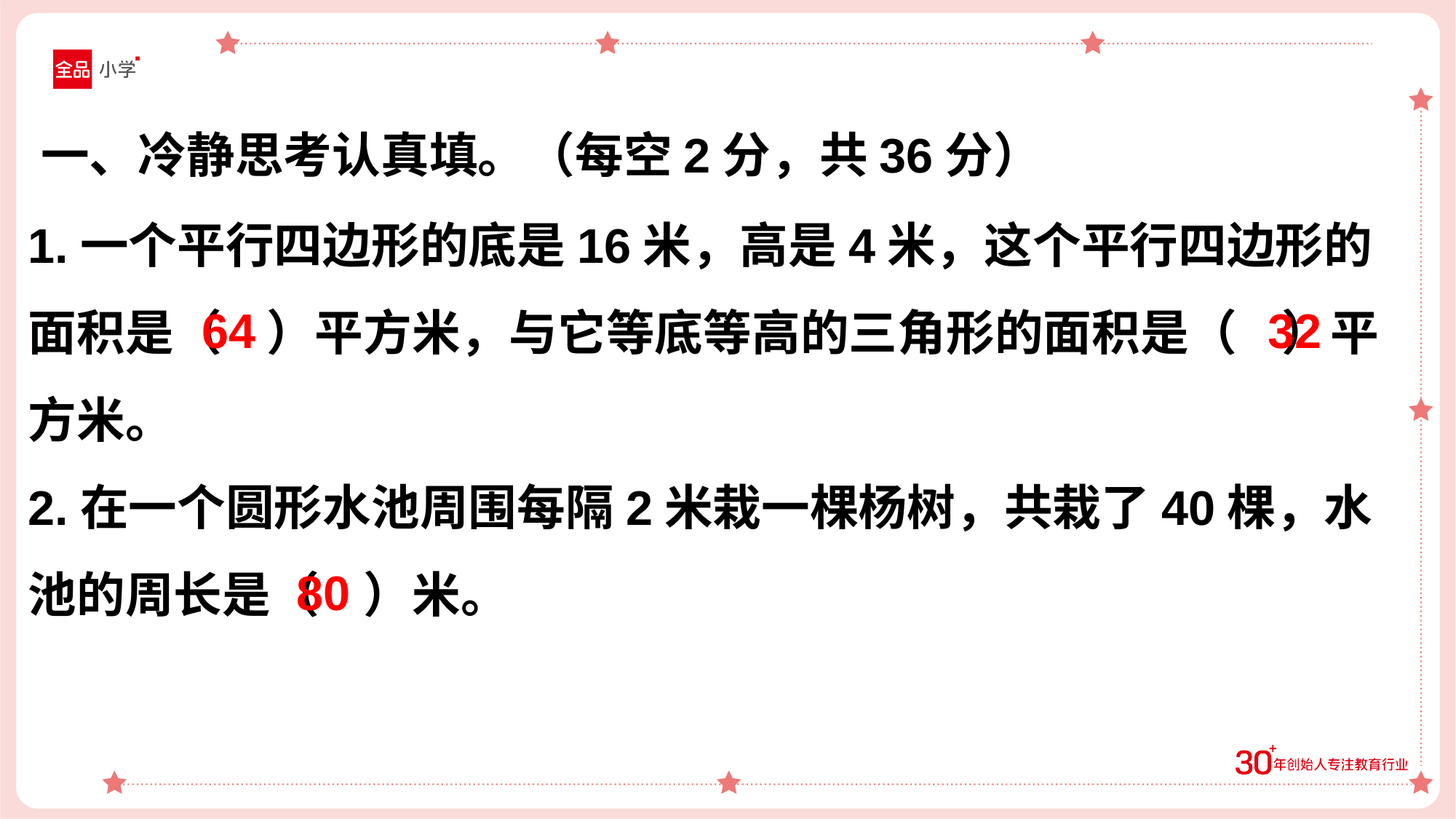

一、冷静思考认真填。（每空2分，共36分）
1.一个平行四边形的底是16米，高是4米，这个平行四边形的面积是（    ）平方米，与它等底等高的三角形的面积是（    ）平方米。
2.在一个圆形水池周围每隔2米栽一棵杨树，共栽了40棵，水池的周长是（    ）米。
64
32
80